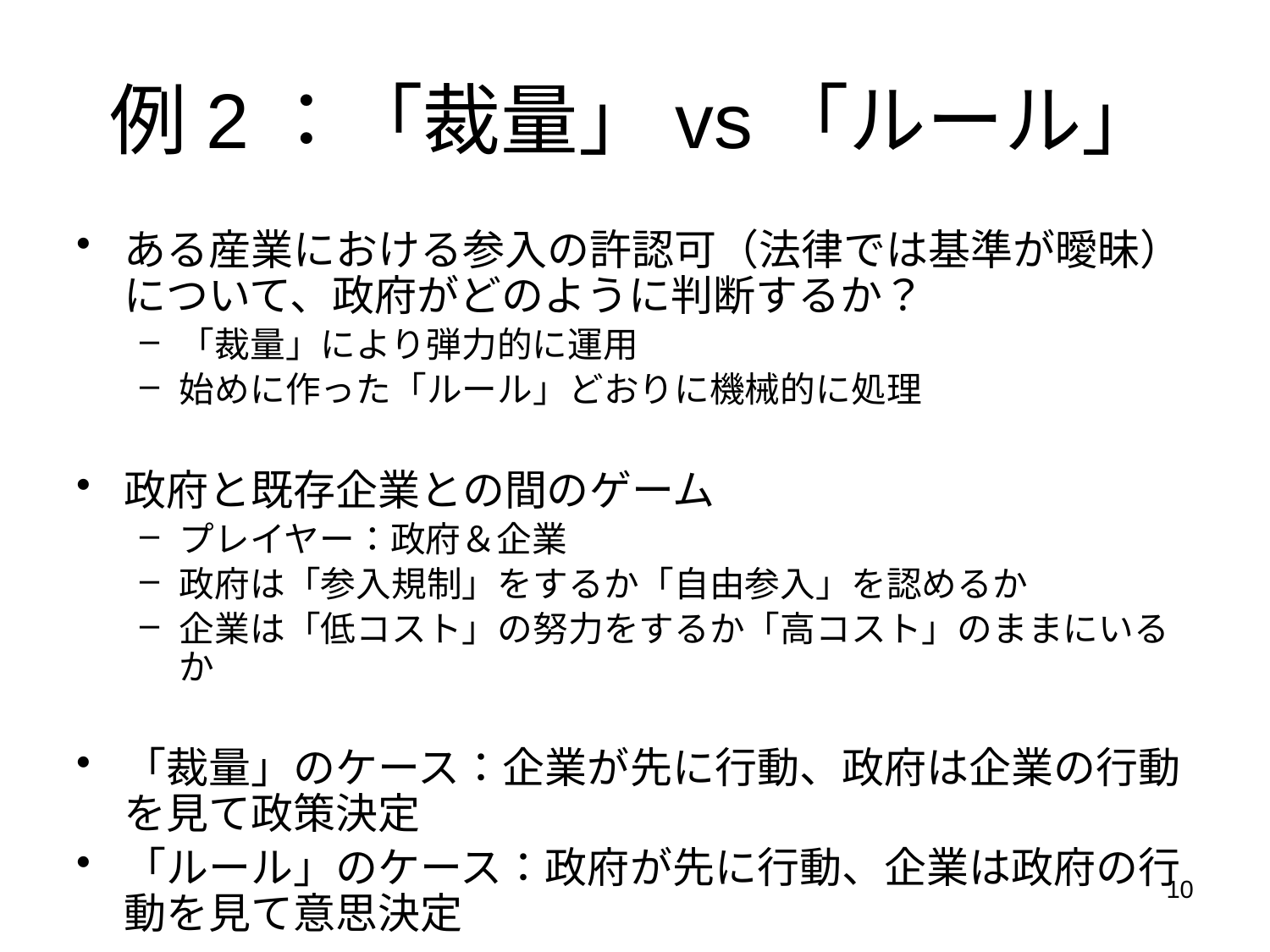

例2：「裁量」vs「ルール」
ある産業における参入の許認可（法律では基準が曖昧）について、政府がどのように判断するか？
「裁量」により弾力的に運用
始めに作った「ルール」どおりに機械的に処理

政府と既存企業との間のゲーム
プレイヤー：政府＆企業
政府は「参入規制」をするか「自由参入」を認めるか
企業は「低コスト」の努力をするか「高コスト」のままにいるか

「裁量」のケース：企業が先に行動、政府は企業の行動を見て政策決定
「ルール」のケース：政府が先に行動、企業は政府の行動を見て意思決定
10